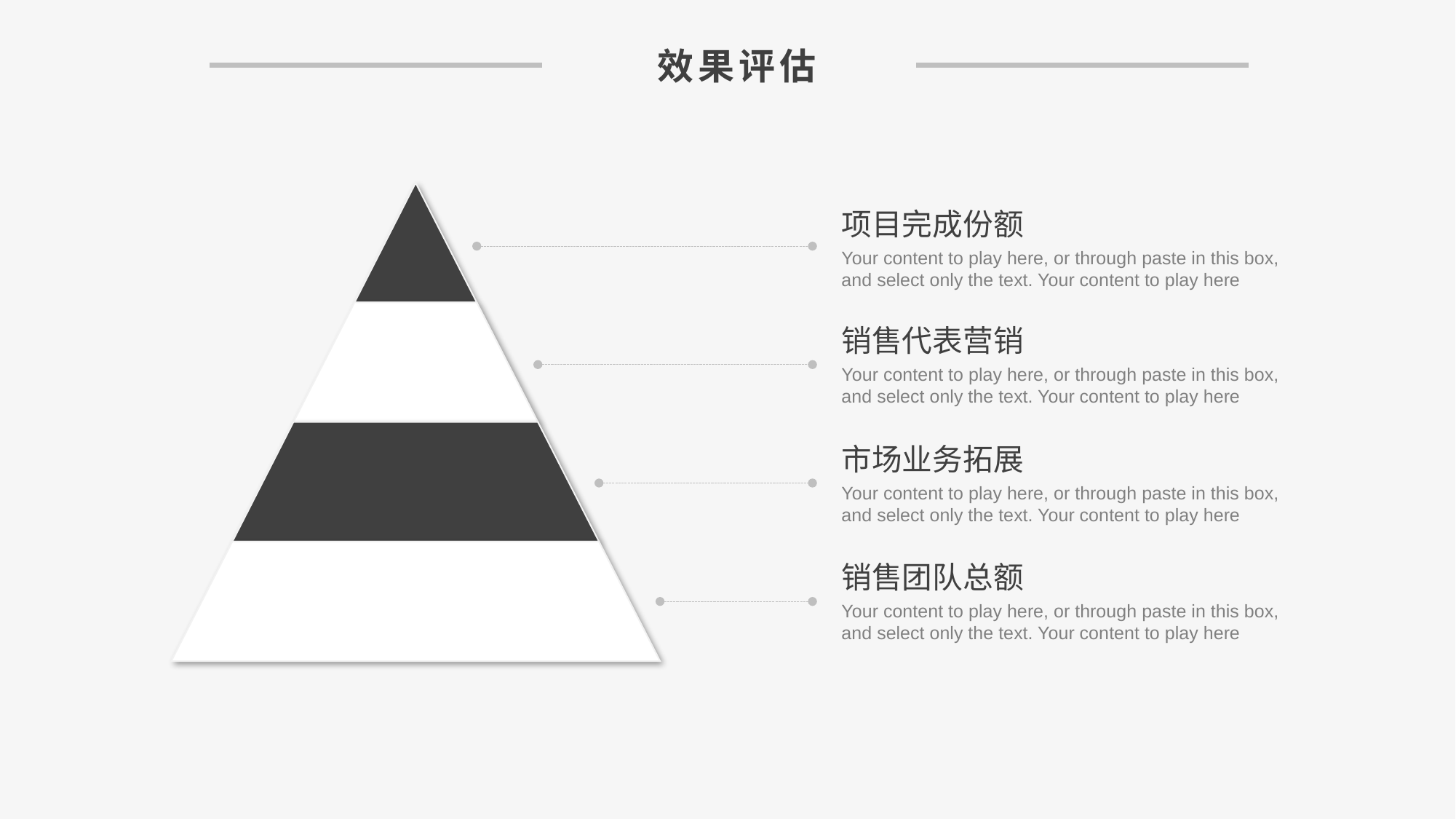

效果评估

项目完成份额
Your content to play here, or through paste in this box, and select only the text. Your content to play here
销售代表营销
Your content to play here, or through paste in this box, and select only the text. Your content to play here
市场业务拓展
Your content to play here, or through paste in this box, and select only the text. Your content to play here
销售团队总额
Your content to play here, or through paste in this box, and select only the text. Your content to play here